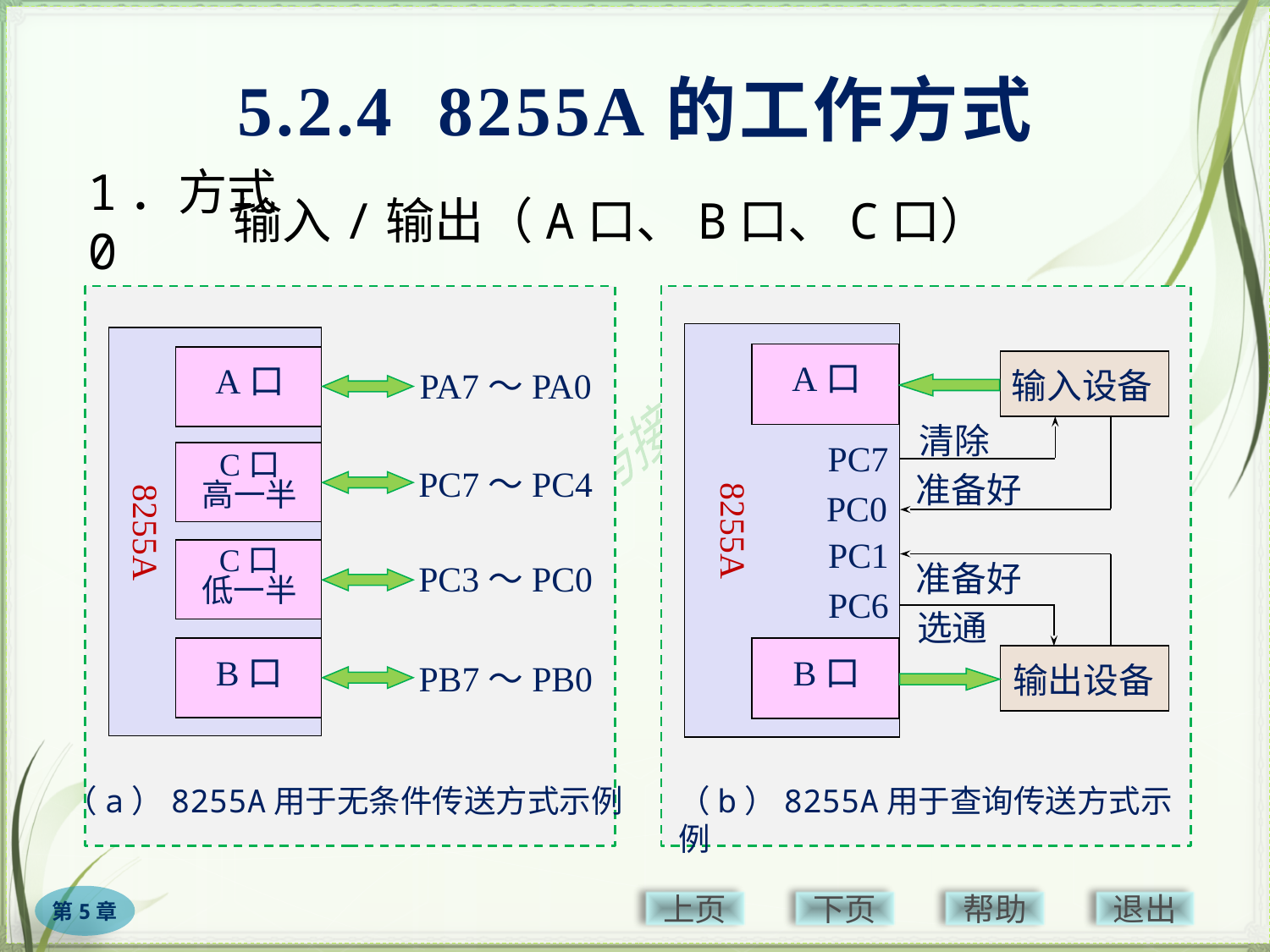

5.2.4  8255A的工作方式
# 1．方式0
输入/输出（A口、B口、C口）

A口
PA7～PA0

8255A

C口
高一半
PC7～PC4

C口
低一半
PC3～PC0

B口
PB7～PB0

（a）8255A用于无条件传送方式示例

A口
PC7

PC0

PC1

PC6

B口

   输入设备

   输出设备

8255A

（b）8255A用于查询传送方式示例

清除
准备好
准备好
选通